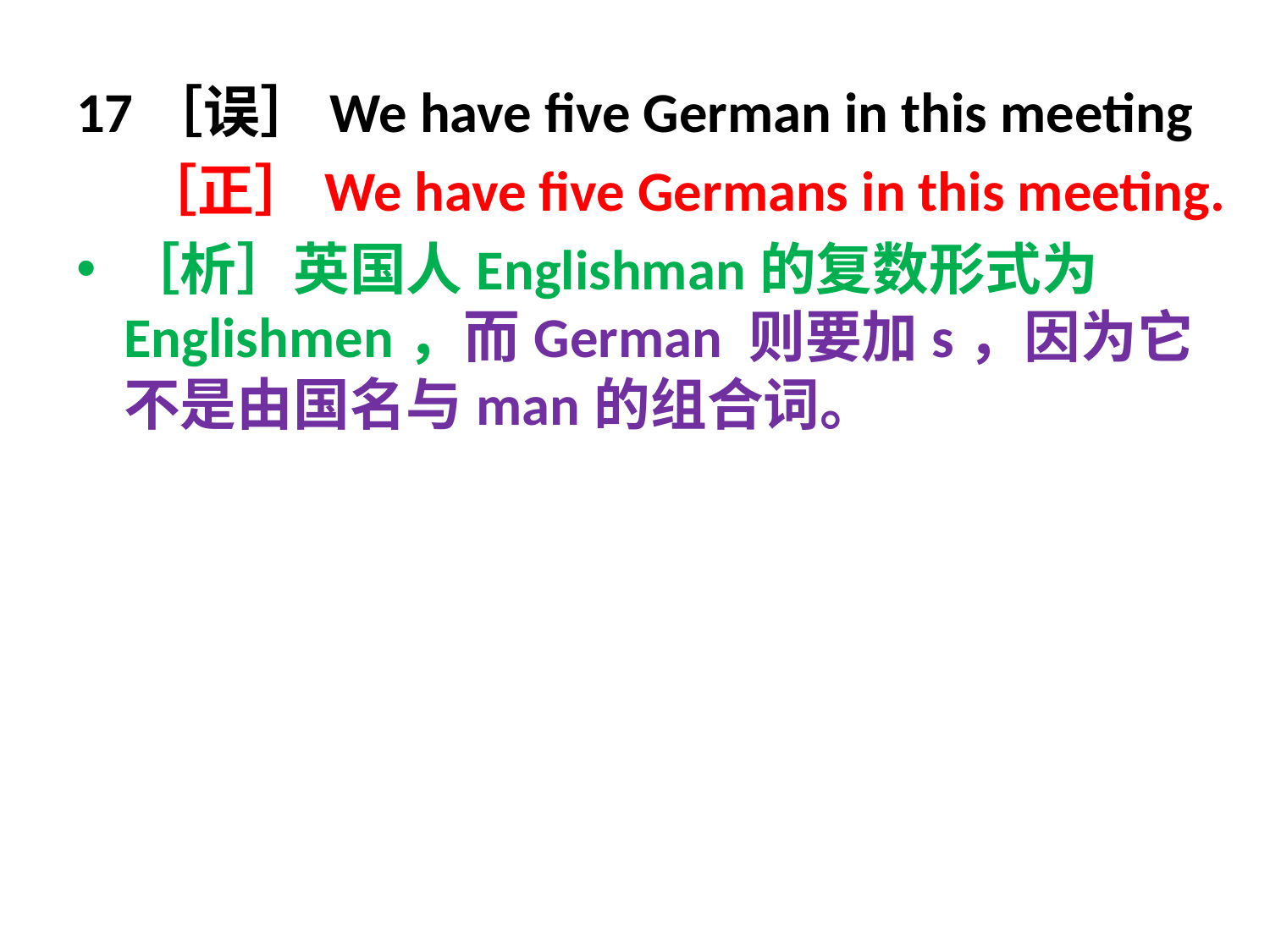

17［误］We have five German in this meeting
    ［正］We have five Germans in this meeting.
［析］英国人Englishman的复数形式为Englishmen，而German 则要加s，因为它不是由国名与man的组合词。